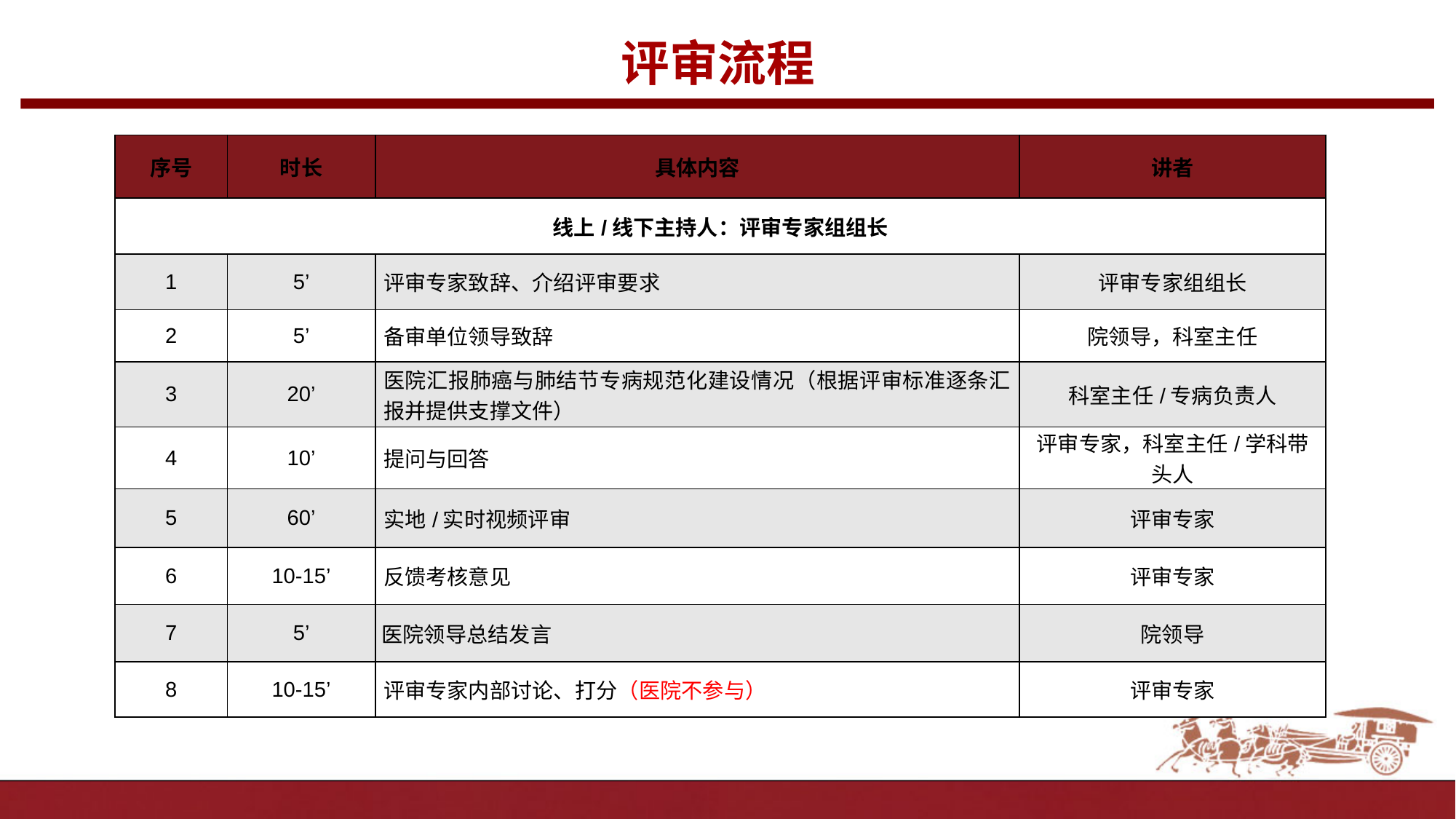

# 评审流程

| 序号 | 时长 | 具体内容 | 讲者 |
| --- | --- | --- | --- |
| 线上/线下主持人：评审专家组组长 |  |  |  |
| 1 | 5’ | 评审专家致辞、介绍评审要求 | 评审专家组组长 |
| 2 | 5’ | 备审单位领导致辞 | 院领导，科室主任 |
| 3 | 20’ | 医院汇报肺癌与肺结节专病规范化建设情况（根据评审标准逐条汇报并提供支撑文件） | 科室主任/专病负责人 |
| 4 | 10’ | 提问与回答 | 评审专家，科室主任/学科带头人 |
| 5 | 60’ | 实地/实时视频评审 | 评审专家 |
| 6 | 10-15’ | 反馈考核意见 | 评审专家 |
| 7 | 5’ | 医院领导总结发言 | 院领导 |
| 8 | 10-15’ | 评审专家内部讨论、打分（医院不参与） | 评审专家 |